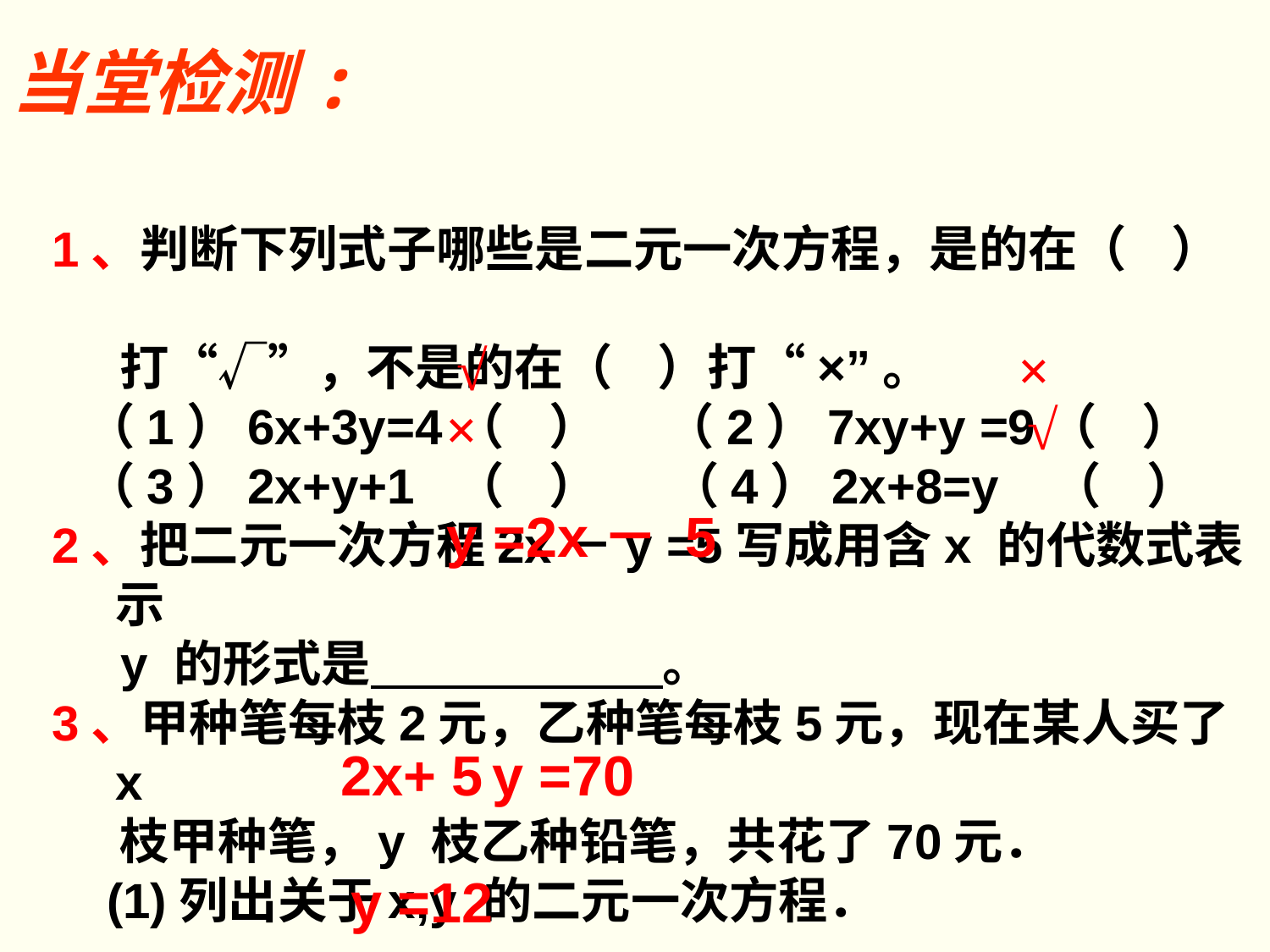

当堂检测:
1、判断下列式子哪些是二元一次方程，是的在（    ）
     打“√”，不是的在（    ）打“×”。
  （1）6x+3y=4（    ）      （2）7xy+y =9（    ）
  （3）2x+y+1  （    ）　  （4）2x+8=y   （    ）
2、把二元一次方程2x－y =5写成用含x 的代数式表示
     y 的形式是                          。
3、甲种笔每枝2元，乙种笔每枝5元，现在某人买了x
     枝甲种笔，y 枝乙种铅笔，共花了70元．
    (1)列出关于x,y 的二元一次方程．

    (2)如果x =5，那么y 的值是多少？

√
×
×
√
y =2x－ 5
2x+ 5 y =70
y =12